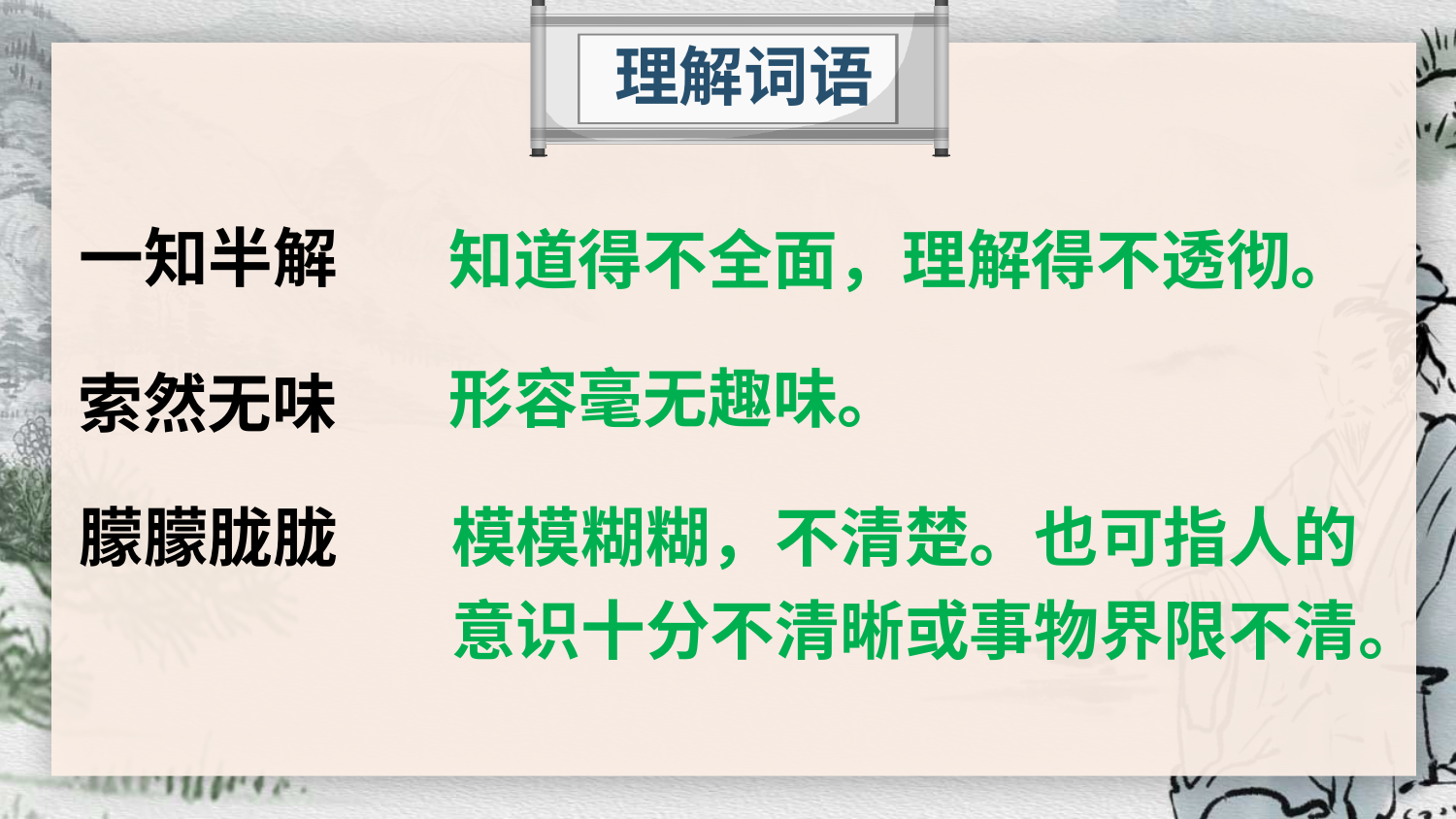

理解词语
一知半解
知道得不全面，理解得不透彻。
形容毫无趣味。
索然无味
朦朦胧胧
模模糊糊，不清楚。也可指人的意识十分不清晰或事物界限不清。